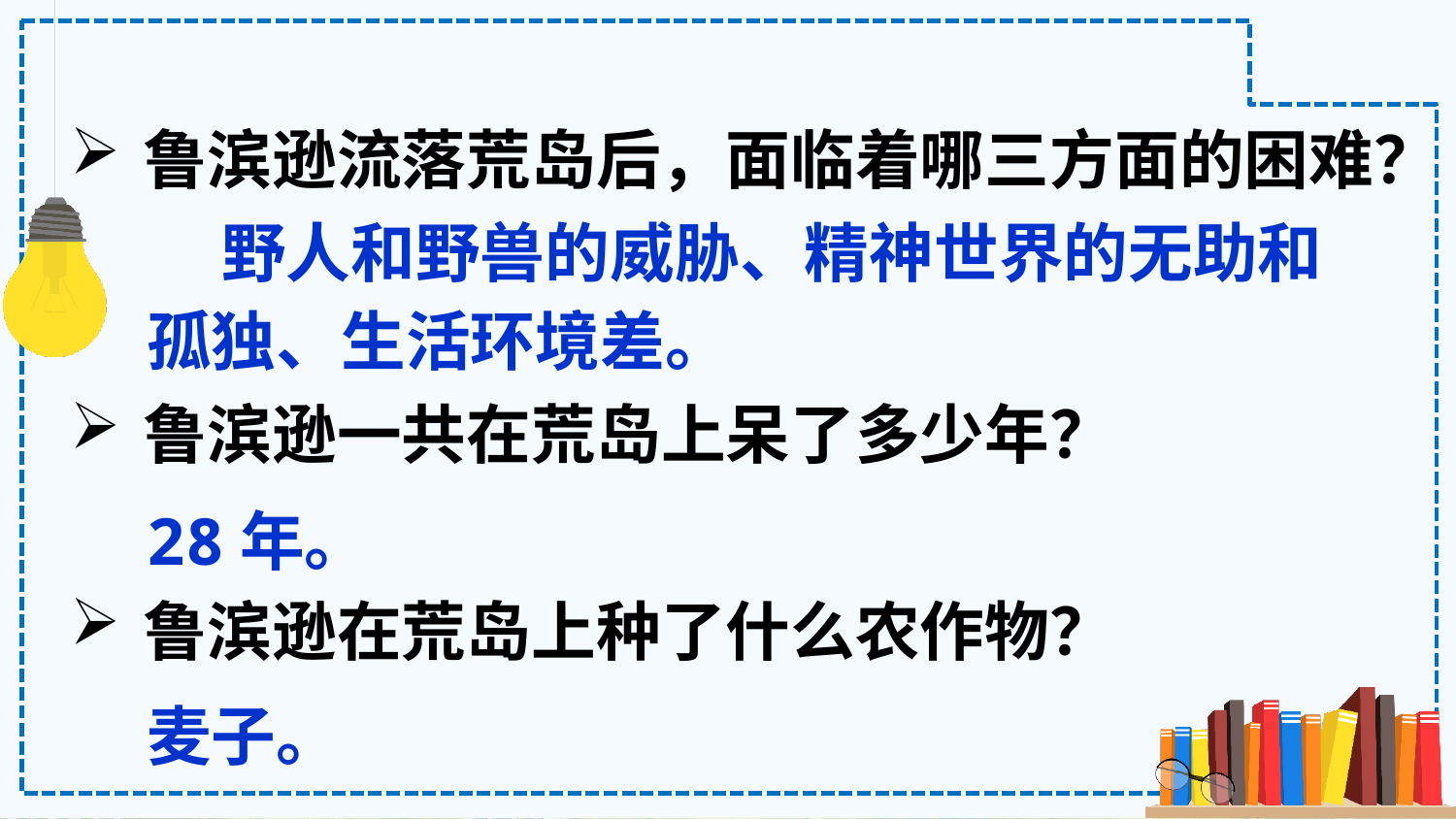

鲁滨逊流落荒岛后，面临着哪三方面的困难？
    野人和野兽的威胁、精神世界的无助和孤独、生活环境差。
鲁滨逊一共在荒岛上呆了多少年？
28年。
鲁滨逊在荒岛上种了什么农作物？
麦子。